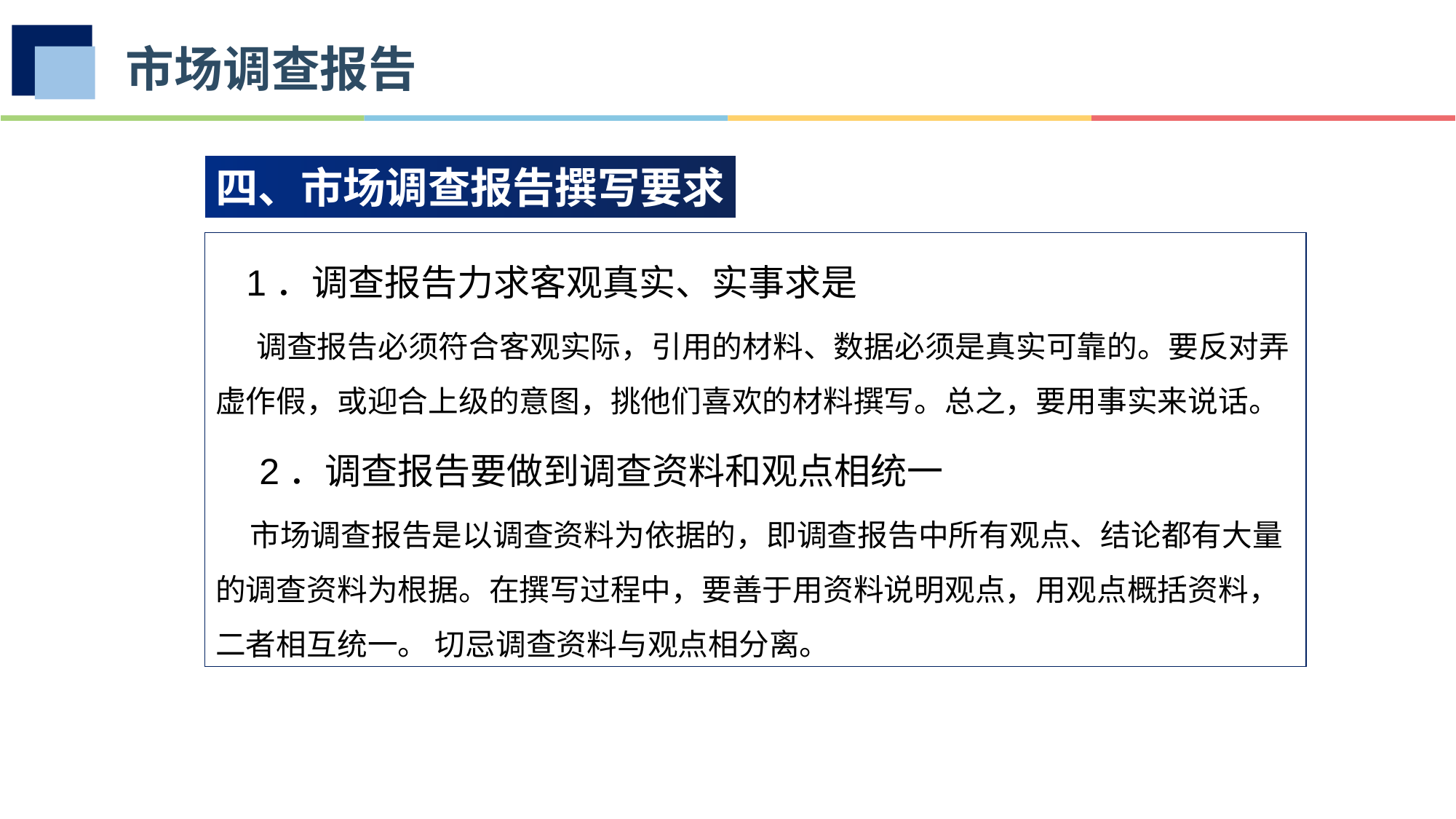

市场调查报告

四、市场调查报告撰写要求
   1．调查报告力求客观真实、实事求是
     调查报告必须符合客观实际，引用的材料、数据必须是真实可靠的。要反对弄虚作假，或迎合上级的意图，挑他们喜欢的材料撰写。总之，要用事实来说话。
     2．调查报告要做到调查资料和观点相统一
    市场调查报告是以调查资料为依据的，即调查报告中所有观点、结论都有大量的调查资料为根据。在撰写过程中，要善于用资料说明观点，用观点概括资料， 二者相互统一。 切忌调查资料与观点相分离。